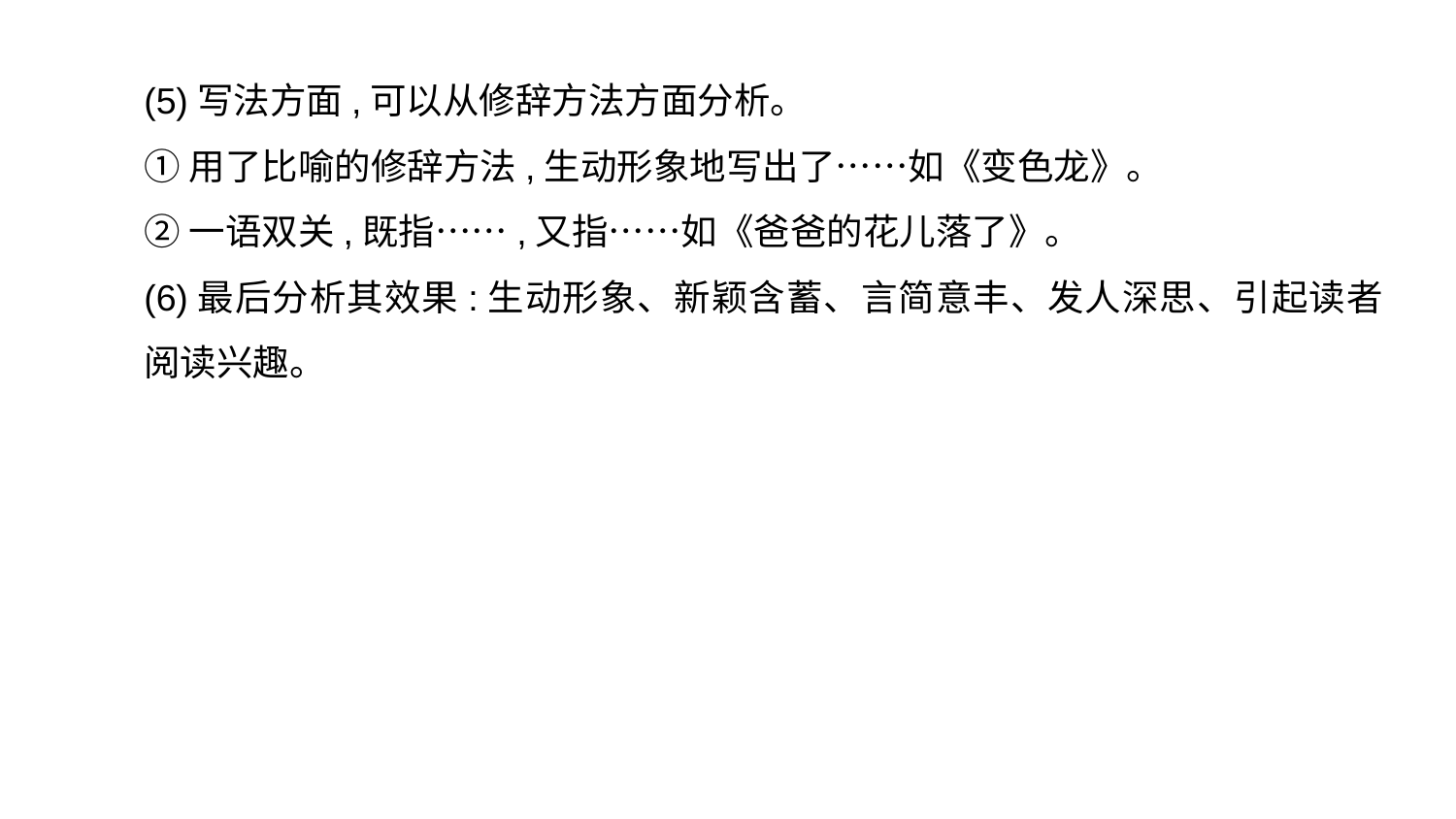

(5)写法方面,可以从修辞方法方面分析。
①用了比喻的修辞方法,生动形象地写出了……如《变色龙》。
②一语双关,既指……,又指……如《爸爸的花儿落了》。
(6)最后分析其效果:生动形象、新颖含蓄、言简意丰、发人深思、引起读者阅读兴趣。